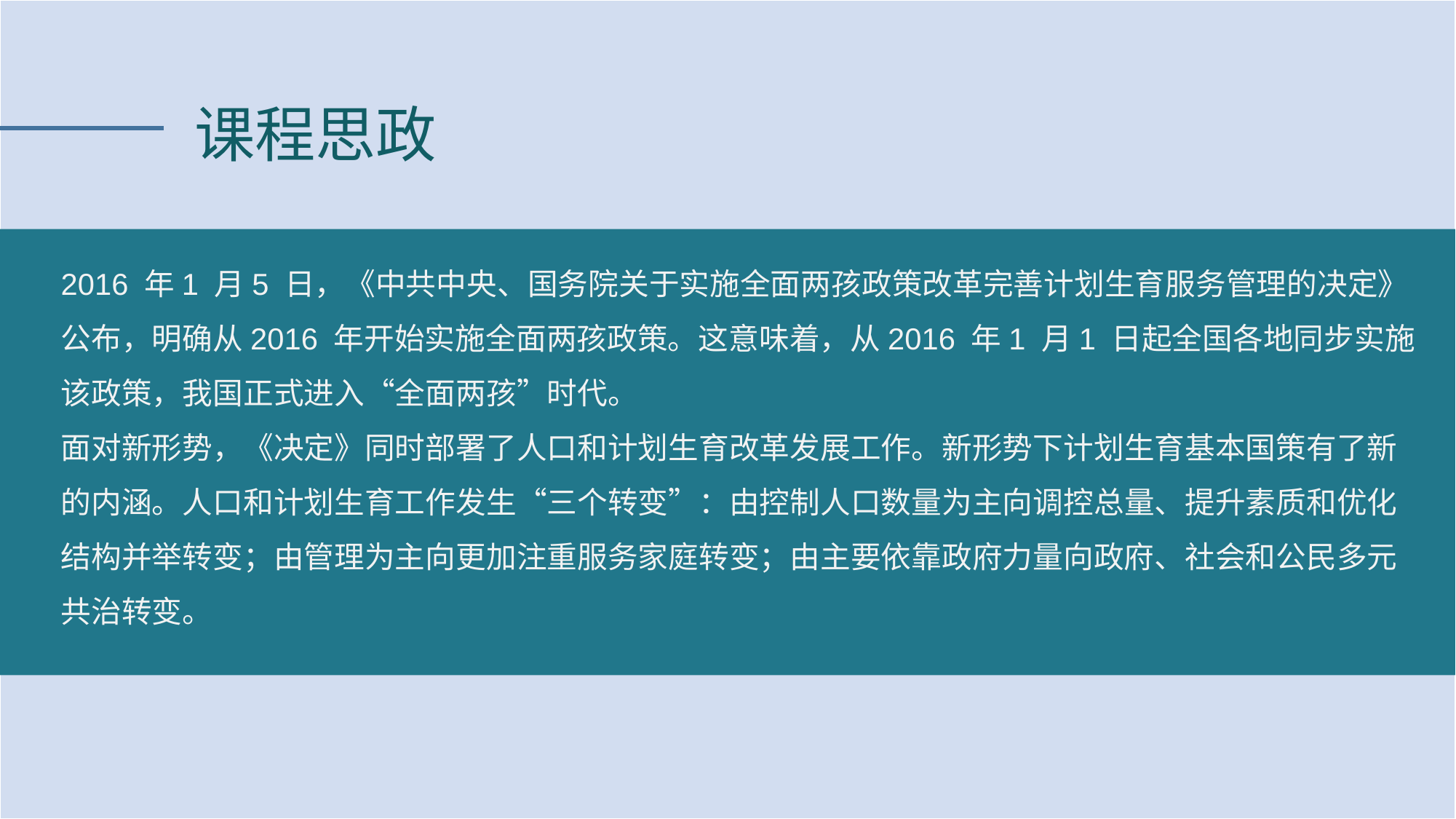

课程思政

2016 年1 月5 日，《中共中央、国务院关于实施全面两孩政策改革完善计划生育服务管理的决定》公布，明确从2016 年开始实施全面两孩政策。这意味着，从2016 年1 月1 日起全国各地同步实施该政策，我国正式进入“全面两孩”时代。
面对新形势，《决定》同时部署了人口和计划生育改革发展工作。新形势下计划生育基本国策有了新的内涵。人口和计划生育工作发生“三个转变”：由控制人口数量为主向调控总量、提升素质和优化结构并举转变；由管理为主向更加注重服务家庭转变；由主要依靠政府力量向政府、社会和公民多元共治转变。